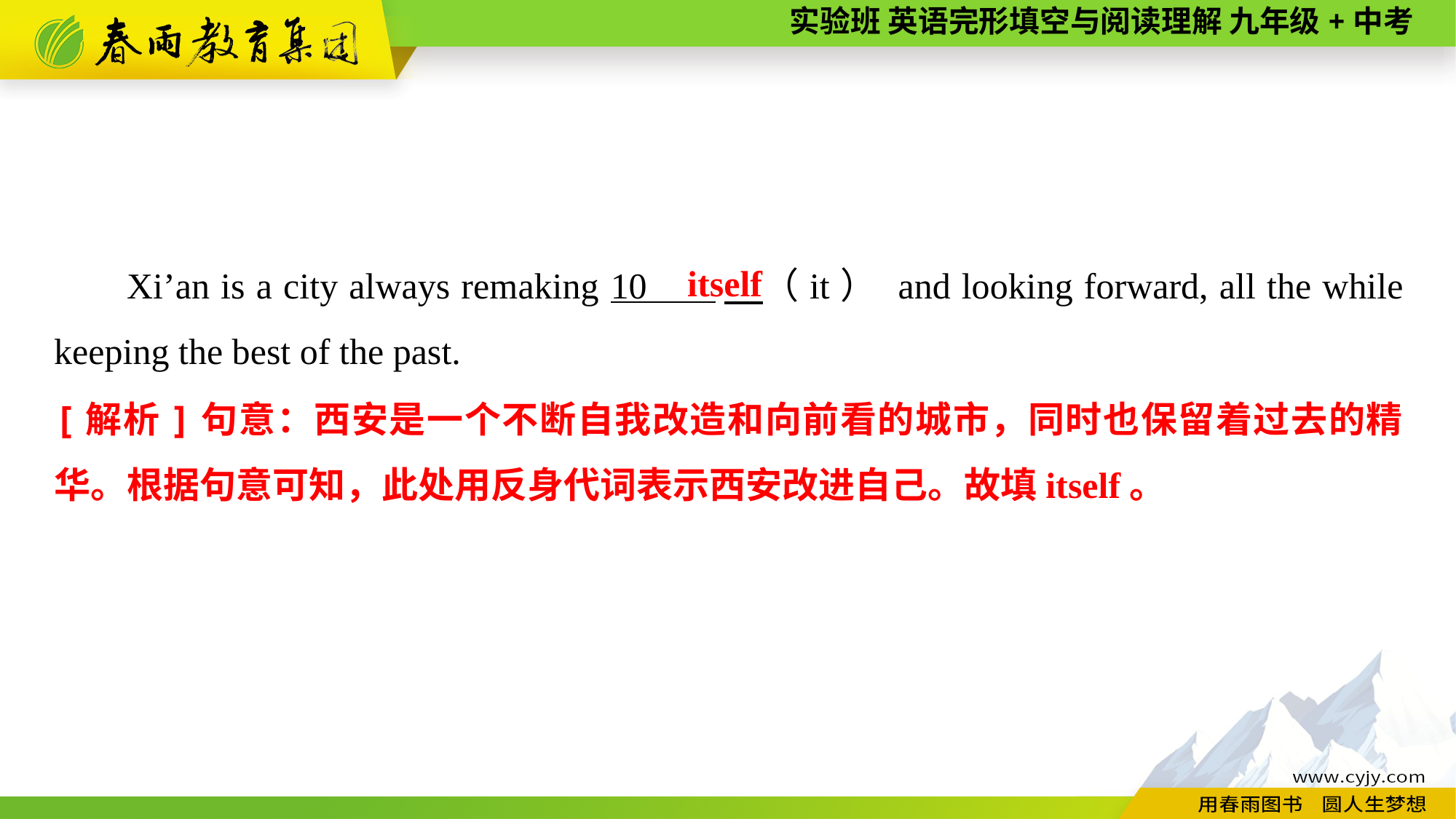

itself
Xi’an is a city always remaking 10      　（it） and looking forward, all the while keeping the best of the past.
[解析]句意：西安是一个不断自我改造和向前看的城市，同时也保留着过去的精华。根据句意可知，此处用反身代词表示西安改进自己。故填itself。